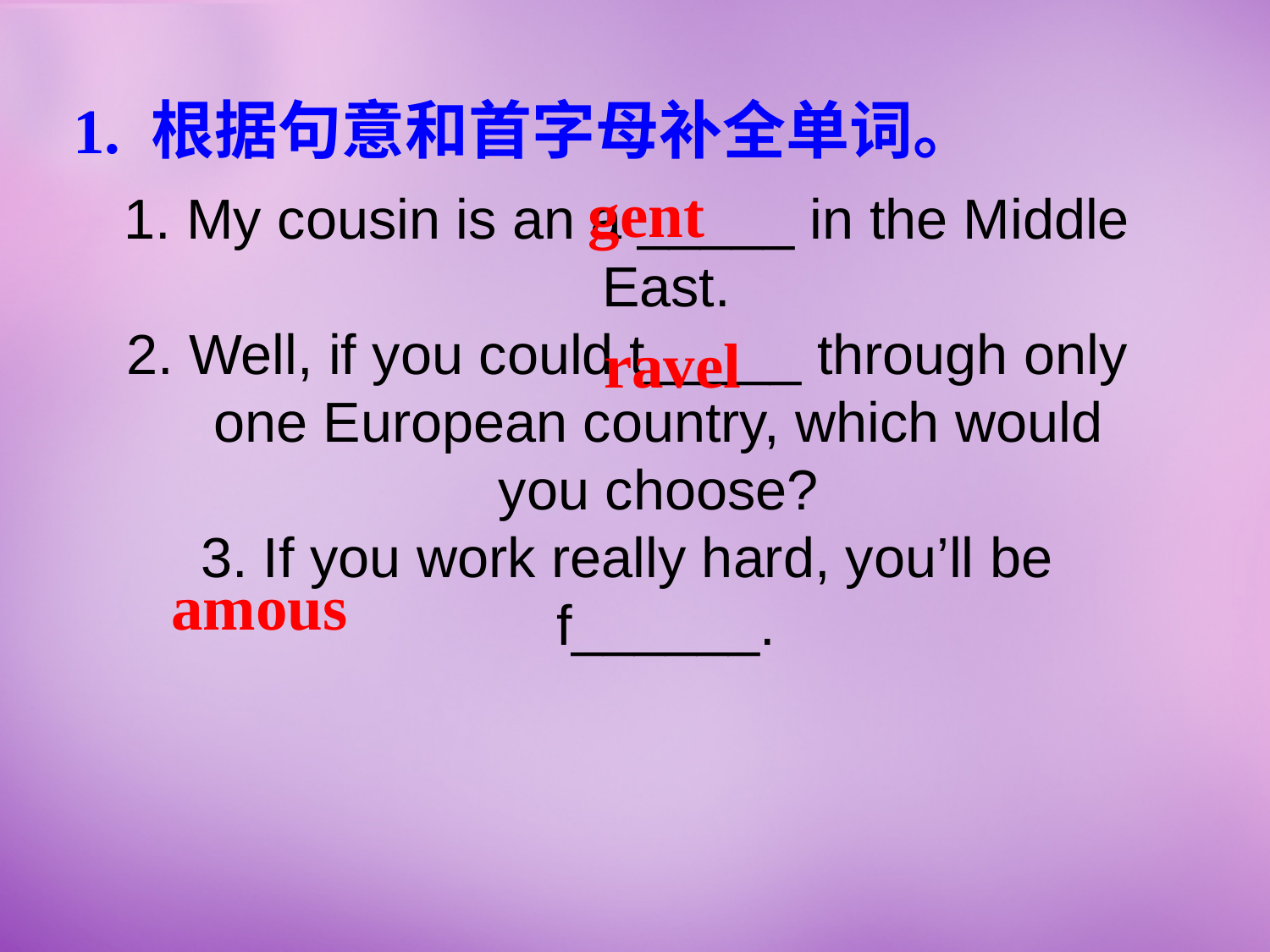

1. 根据句意和首字母补全单词。
gent
1. My cousin is an a _____ in the Middle
    East.
2. Well, if you could t_____ through only
    one European country, which would
    you choose?
3. If you work really hard, you’ll be
    f______.
ravel
amous